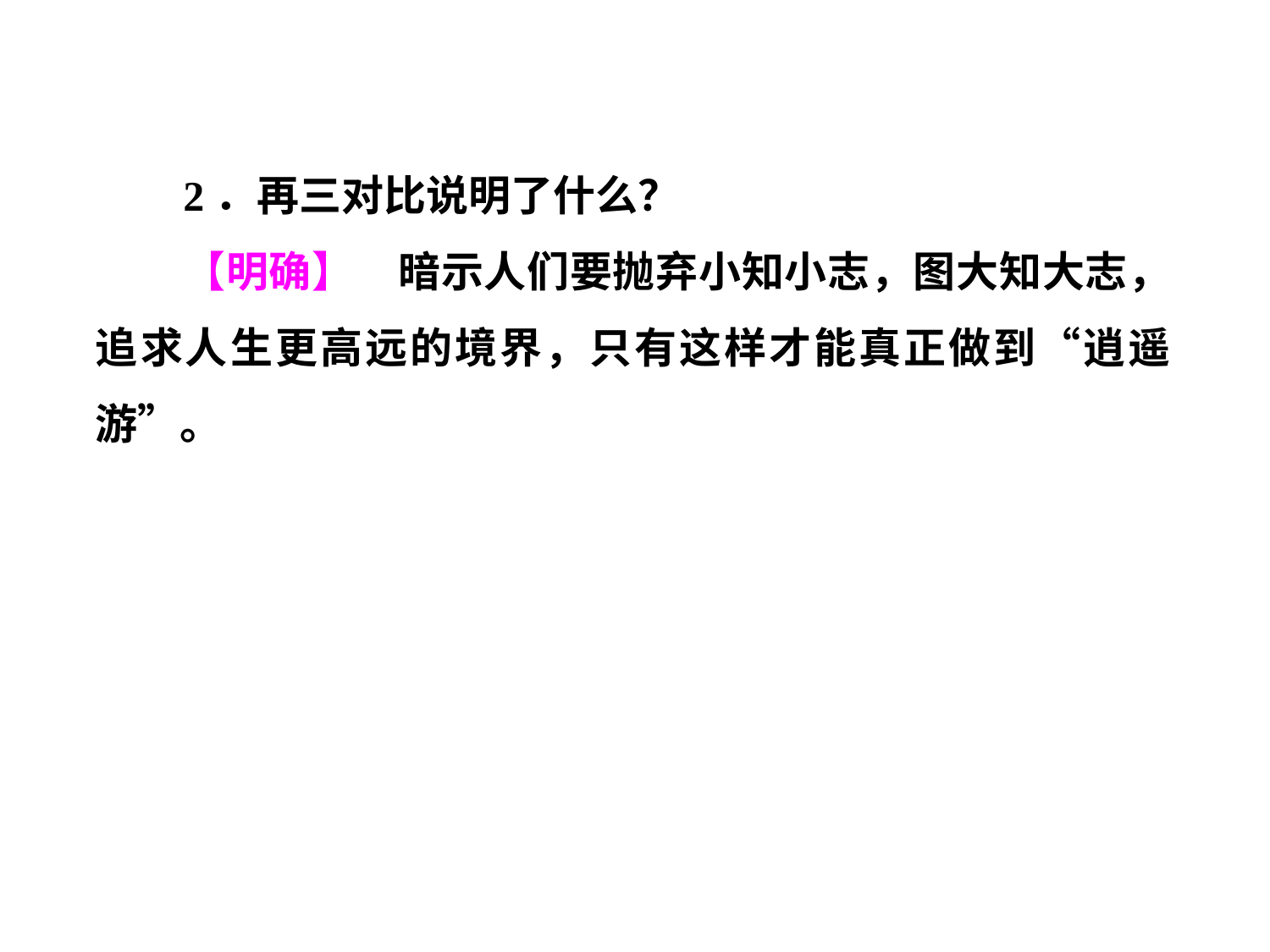

2．再三对比说明了什么？
【明确】　暗示人们要抛弃小知小志，图大知大志，追求人生更高远的境界，只有这样才能真正做到“逍遥游”。